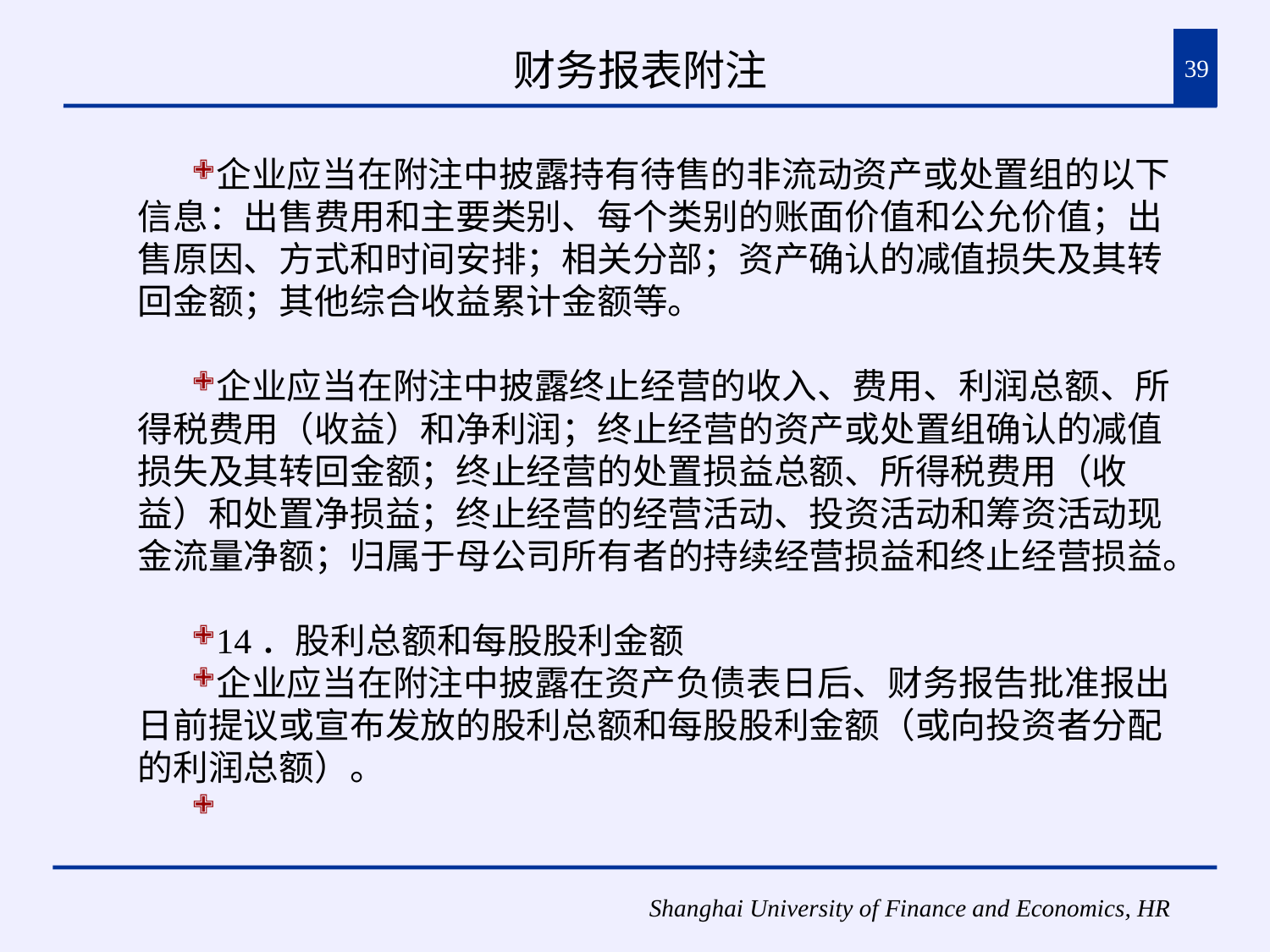

# 财务报表附注
39
企业应当在附注中披露持有待售的非流动资产或处置组的以下信息：出售费用和主要类别、每个类别的账面价值和公允价值；出售原因、方式和时间安排；相关分部；资产确认的减值损失及其转回金额；其他综合收益累计金额等。

企业应当在附注中披露终止经营的收入、费用、利润总额、所得税费用（收益）和净利润；终止经营的资产或处置组确认的减值损失及其转回金额；终止经营的处置损益总额、所得税费用（收益）和处置净损益；终止经营的经营活动、投资活动和筹资活动现金流量净额；归属于母公司所有者的持续经营损益和终止经营损益。

14．股利总额和每股股利金额
企业应当在附注中披露在资产负债表日后、财务报告批准报出日前提议或宣布发放的股利总额和每股股利金额（或向投资者分配的利润总额）。